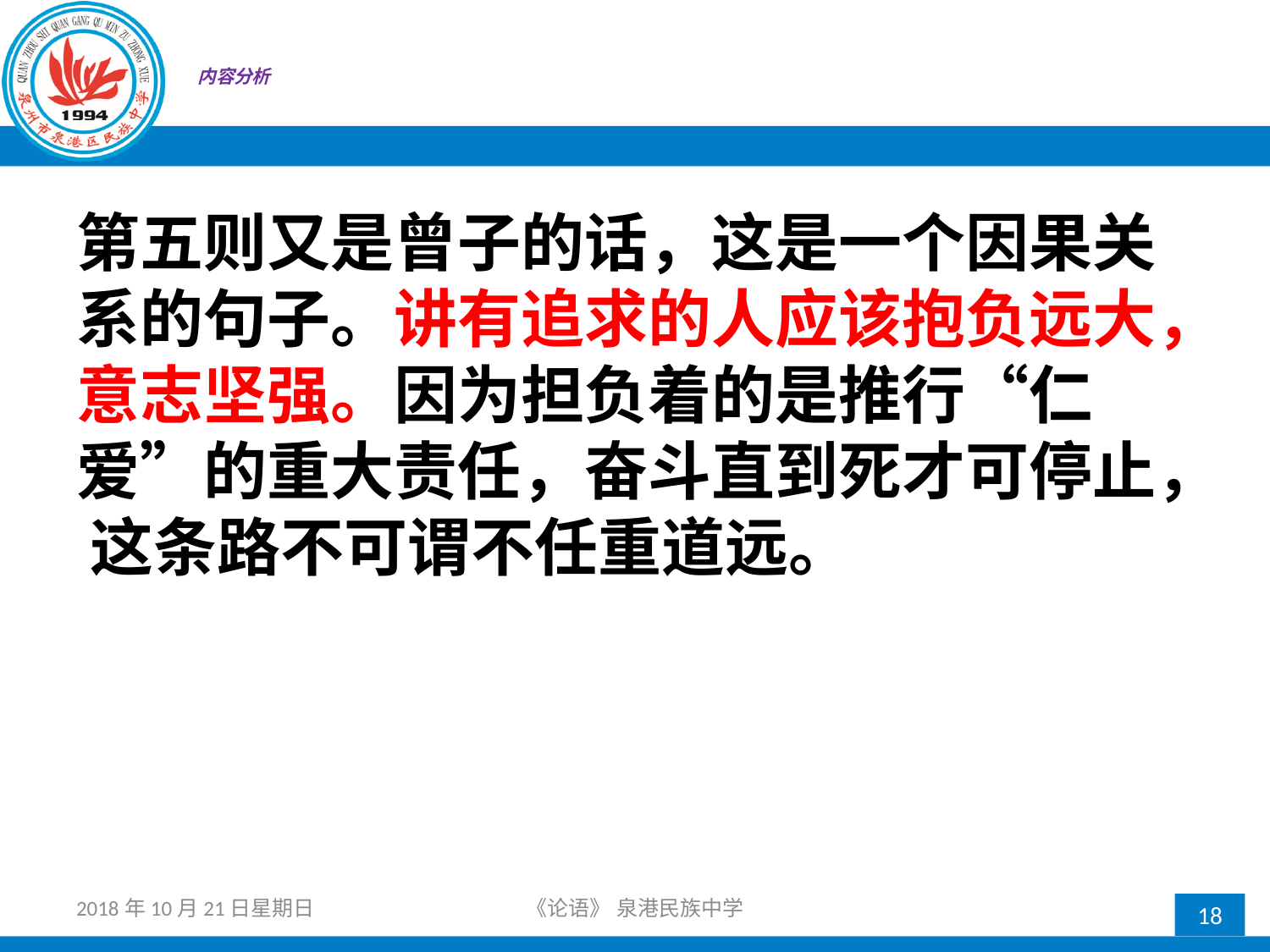

# 内容分析
第五则又是曾子的话，这是一个因果关系的句子。讲有追求的人应该抱负远大，意志坚强。因为担负着的是推行“仁爱”的重大责任，奋斗直到死才可停止， 这条路不可谓不任重道远。
2018年10月21日星期日
《论语》 泉港民族中学